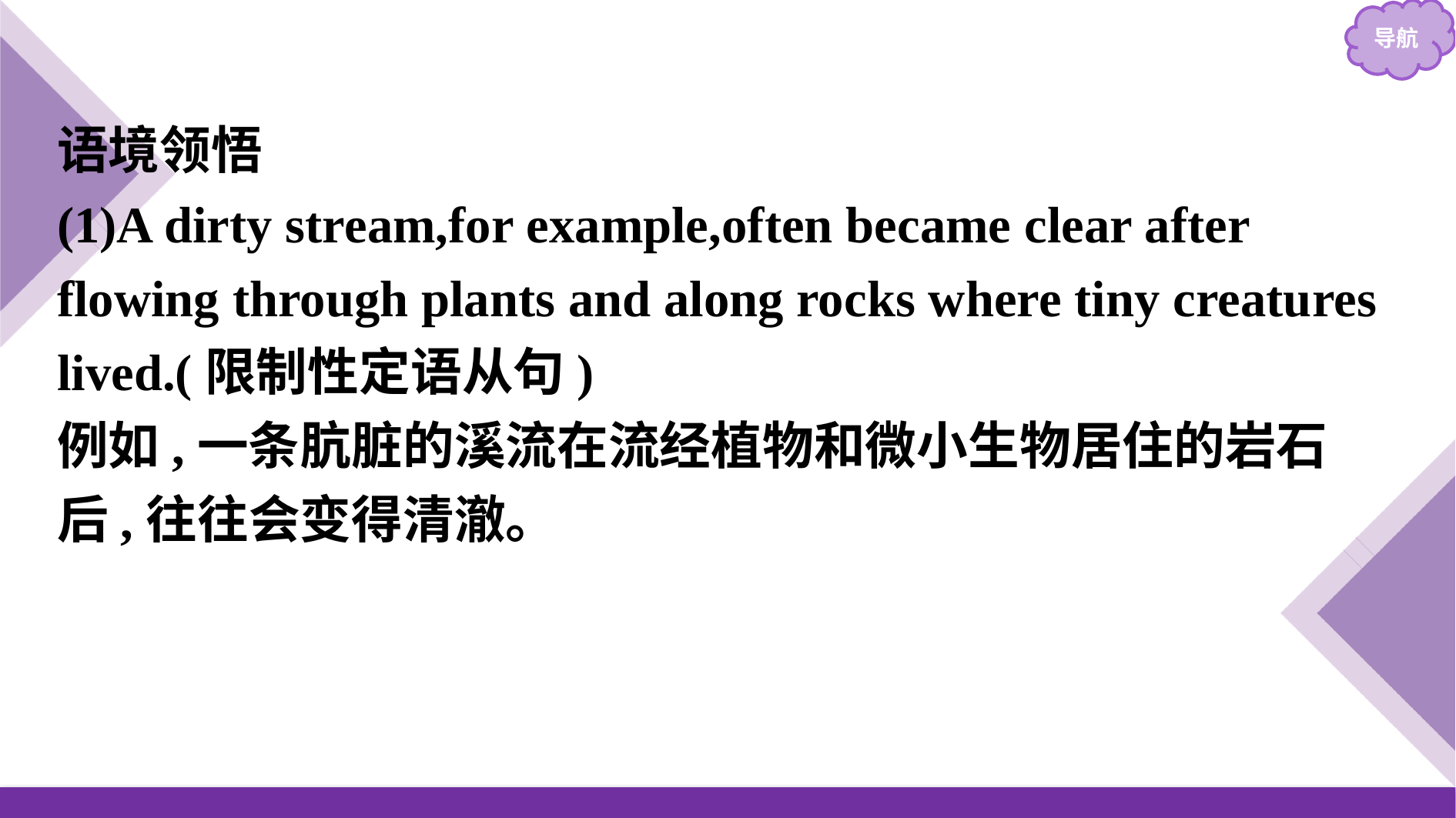

语境领悟
(1)A dirty stream,for example,often became clear after flowing through plants and along rocks where tiny creatures lived.(限制性定语从句)
例如,一条肮脏的溪流在流经植物和微小生物居住的岩石后,往往会变得清澈。